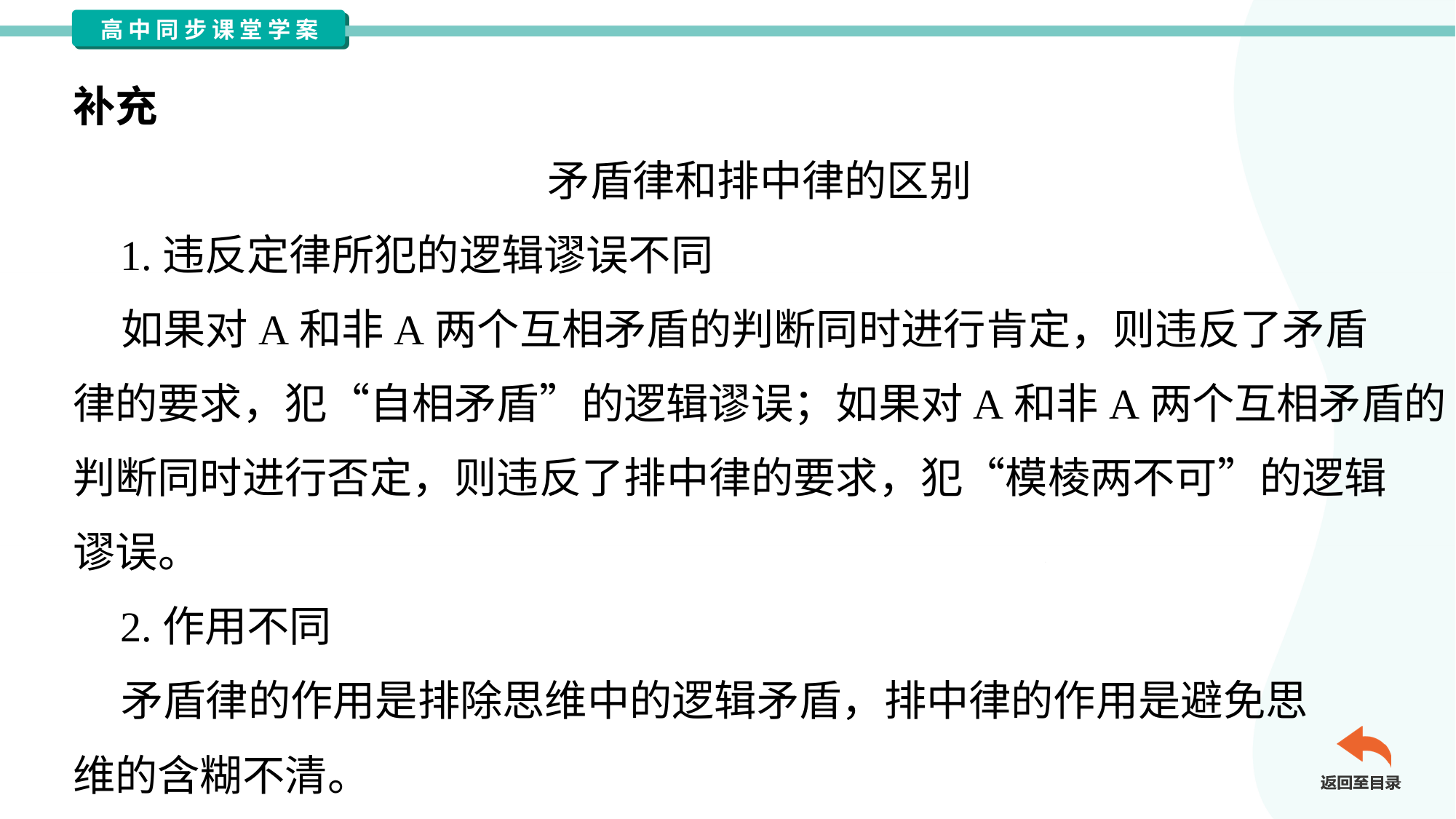

补充
矛盾律和排中律的区别
    1.违反定律所犯的逻辑谬误不同
    如果对A和非A两个互相矛盾的判断同时进行肯定，则违反了矛盾
律的要求，犯“自相矛盾”的逻辑谬误；如果对A和非A两个互相矛盾的
判断同时进行否定，则违反了排中律的要求，犯“模棱两不可”的逻辑
谬误。
    2.作用不同
    矛盾律的作用是排除思维中的逻辑矛盾，排中律的作用是避免思
维的含糊不清。